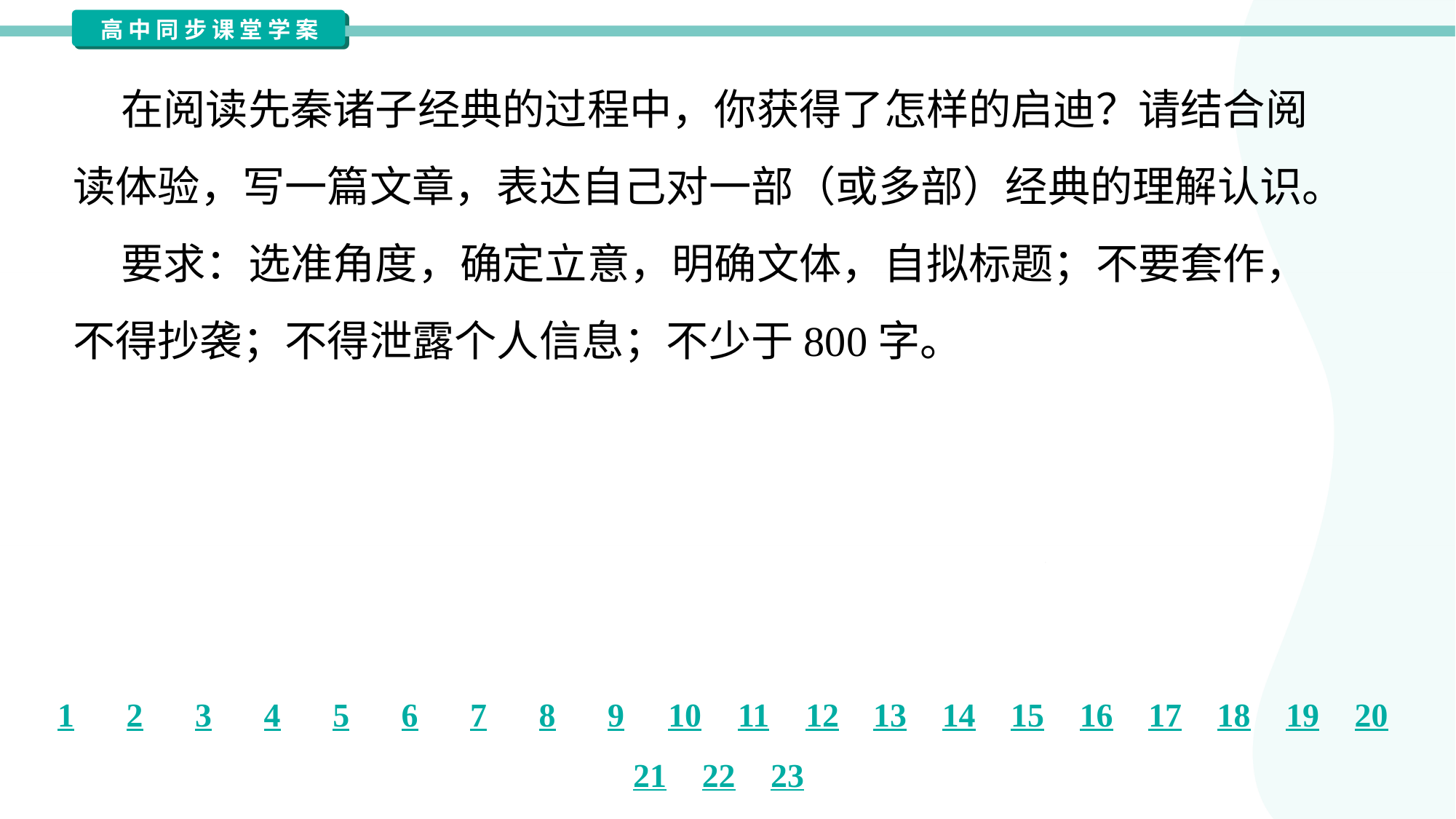

在阅读先秦诸子经典的过程中，你获得了怎样的启迪？请结合阅
读体验，写一篇文章，表达自己对一部（或多部）经典的理解认识。
    要求：选准角度，确定立意，明确文体，自拟标题；不要套作，
不得抄袭；不得泄露个人信息；不少于800字。